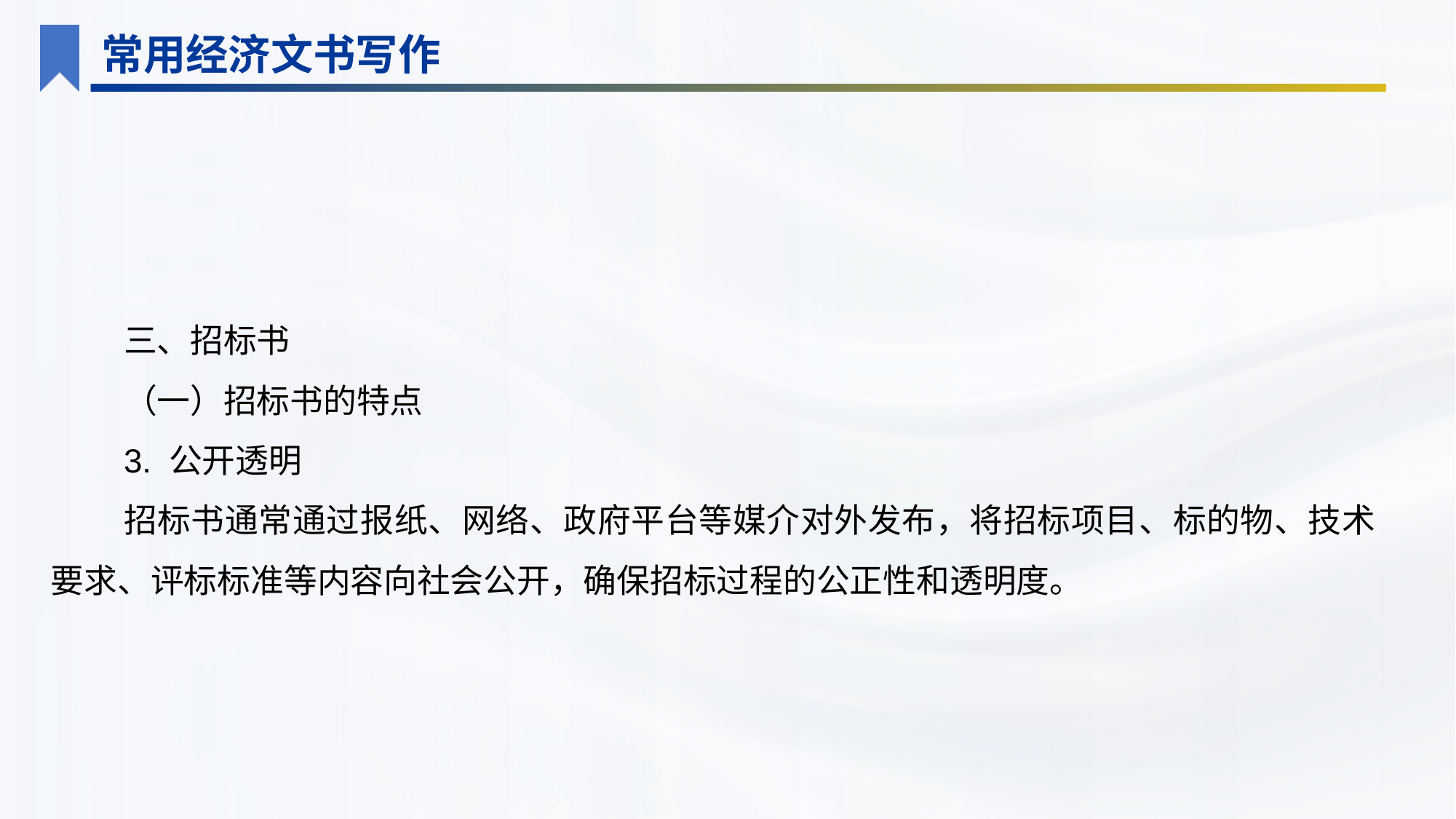

常用经济文书写作
三、招标书
（一）招标书的特点
3. 公开透明
招标书通常通过报纸、网络、政府平台等媒介对外发布，将招标项目、标的物、技术要求、评标标准等内容向社会公开，确保招标过程的公正性和透明度。